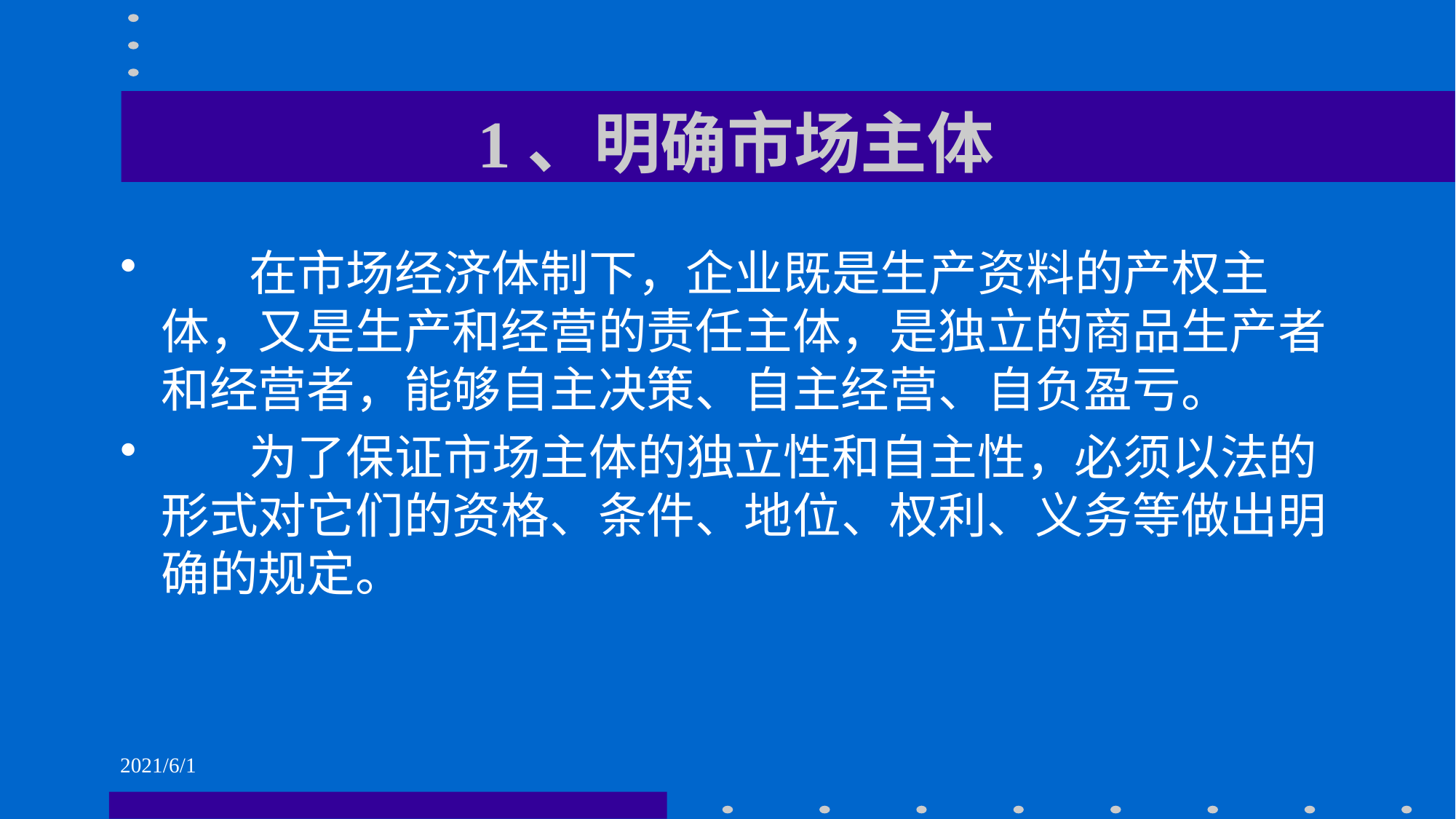

# 1、明确市场主体
       在市场经济体制下，企业既是生产资料的产权主体，又是生产和经营的责任主体，是独立的商品生产者和经营者，能够自主决策、自主经营、自负盈亏。
       为了保证市场主体的独立性和自主性，必须以法的形式对它们的资格、条件、地位、权利、义务等做出明确的规定。

2021/6/1